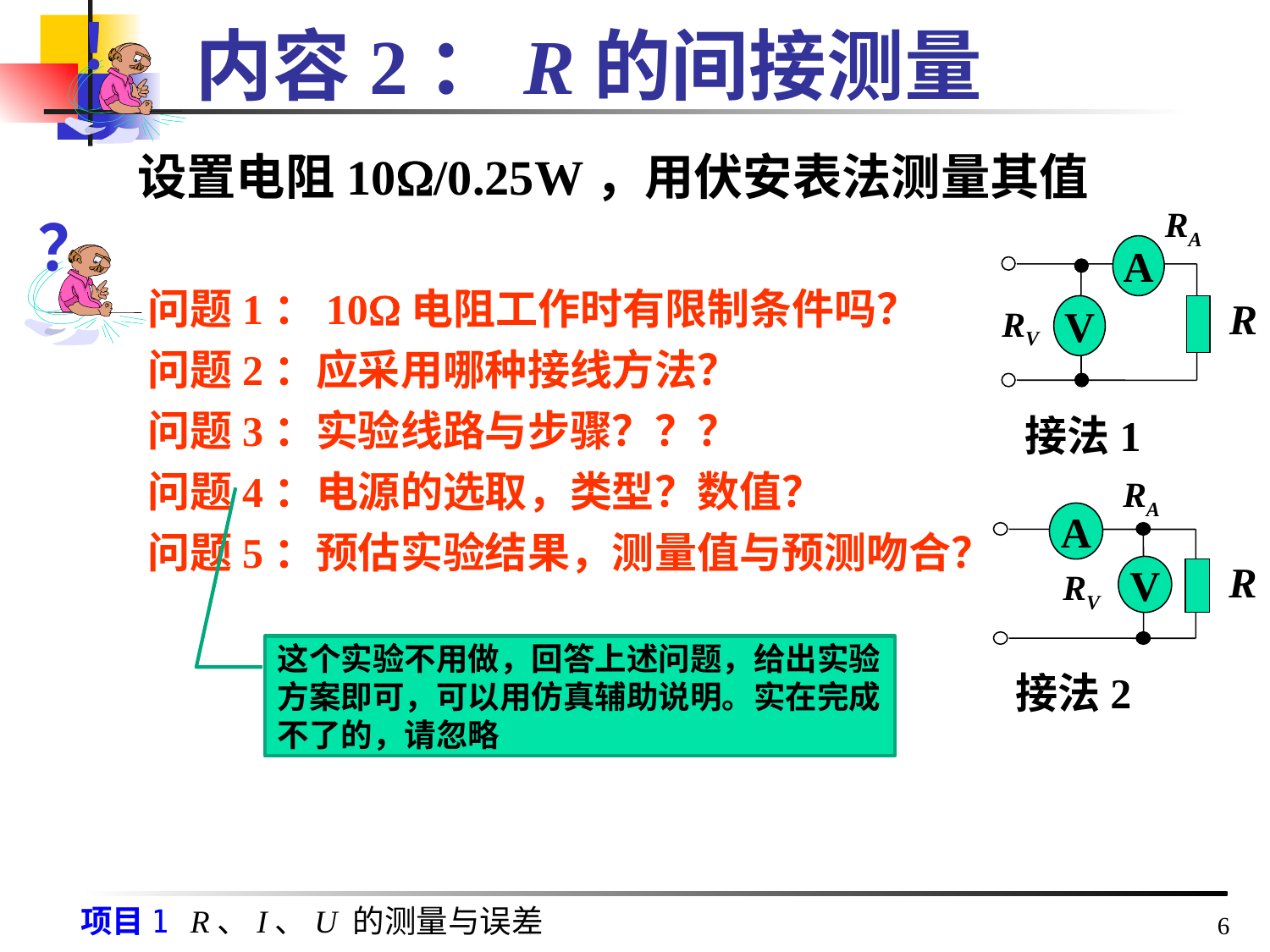

！

# 内容2：R的间接测量
设置电阻10Ω/0.25W，用伏安表法测量其值

RA
A

R
RV
V

接法1
？

问题1：10Ω电阻工作时有限制条件吗？
问题2：应采用哪种接线方法？
问题3：实验线路与步骤？？？
问题4：电源的选取，类型？数值？
问题5：预估实验结果，测量值与预测吻合？

RA
A

R
V
RV

接法2
这个实验不用做，回答上述问题，给出实验方案即可，可以用仿真辅助说明。实在完成不了的，请忽略
6